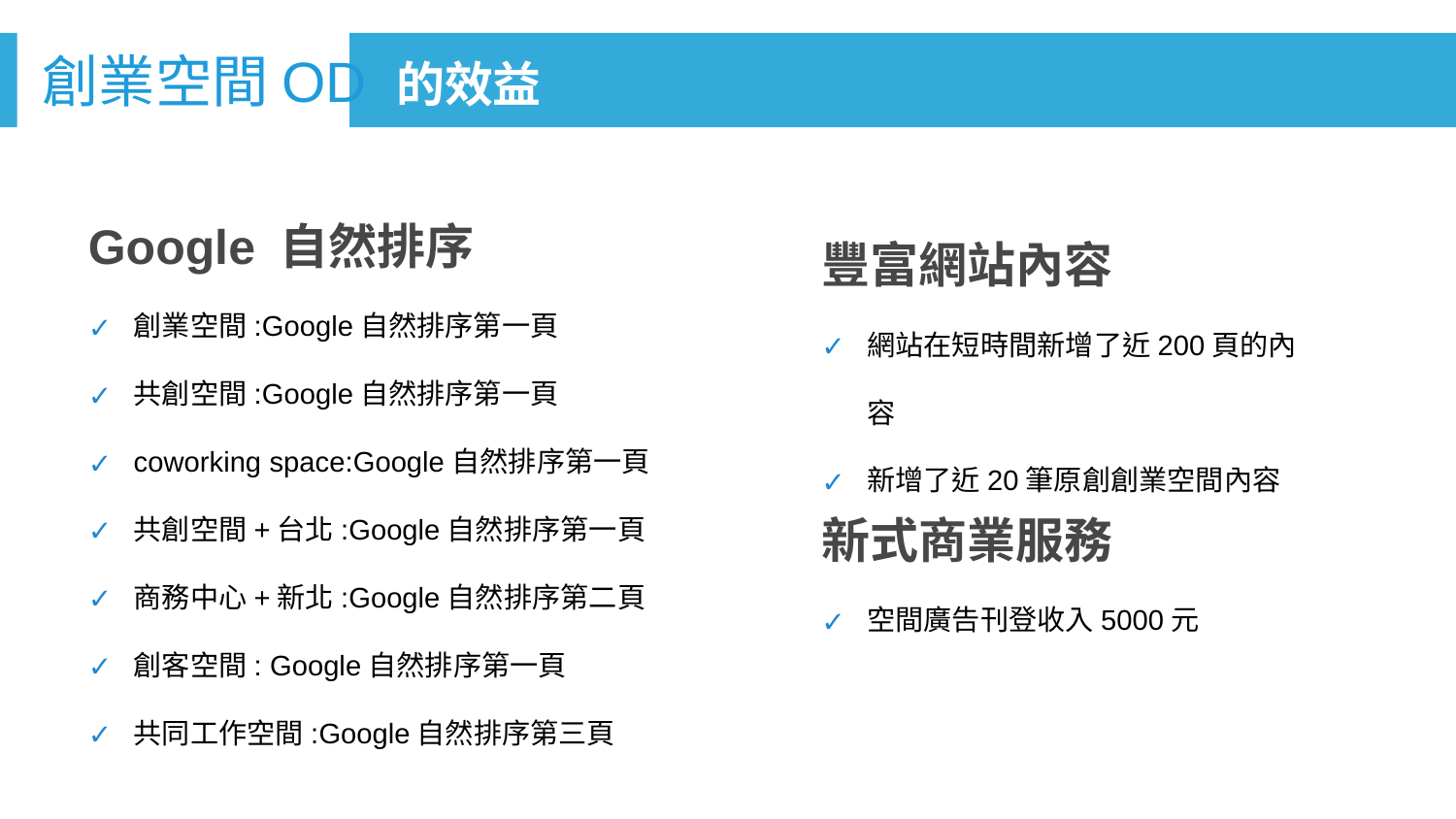

創業空間OD 的效益

Google 自然排序
創業空間:Google自然排序第一頁
共創空間:Google自然排序第一頁
coworking space:Google自然排序第一頁
共創空間+台北:Google自然排序第一頁
商務中心+新北:Google自然排序第二頁
創客空間: Google自然排序第一頁
共同工作空間:Google自然排序第三頁

豐富網站內容
網站在短時間新增了近200頁的內容
新增了近20筆原創創業空間內容

新式商業服務
空間廣告刊登收入5000元